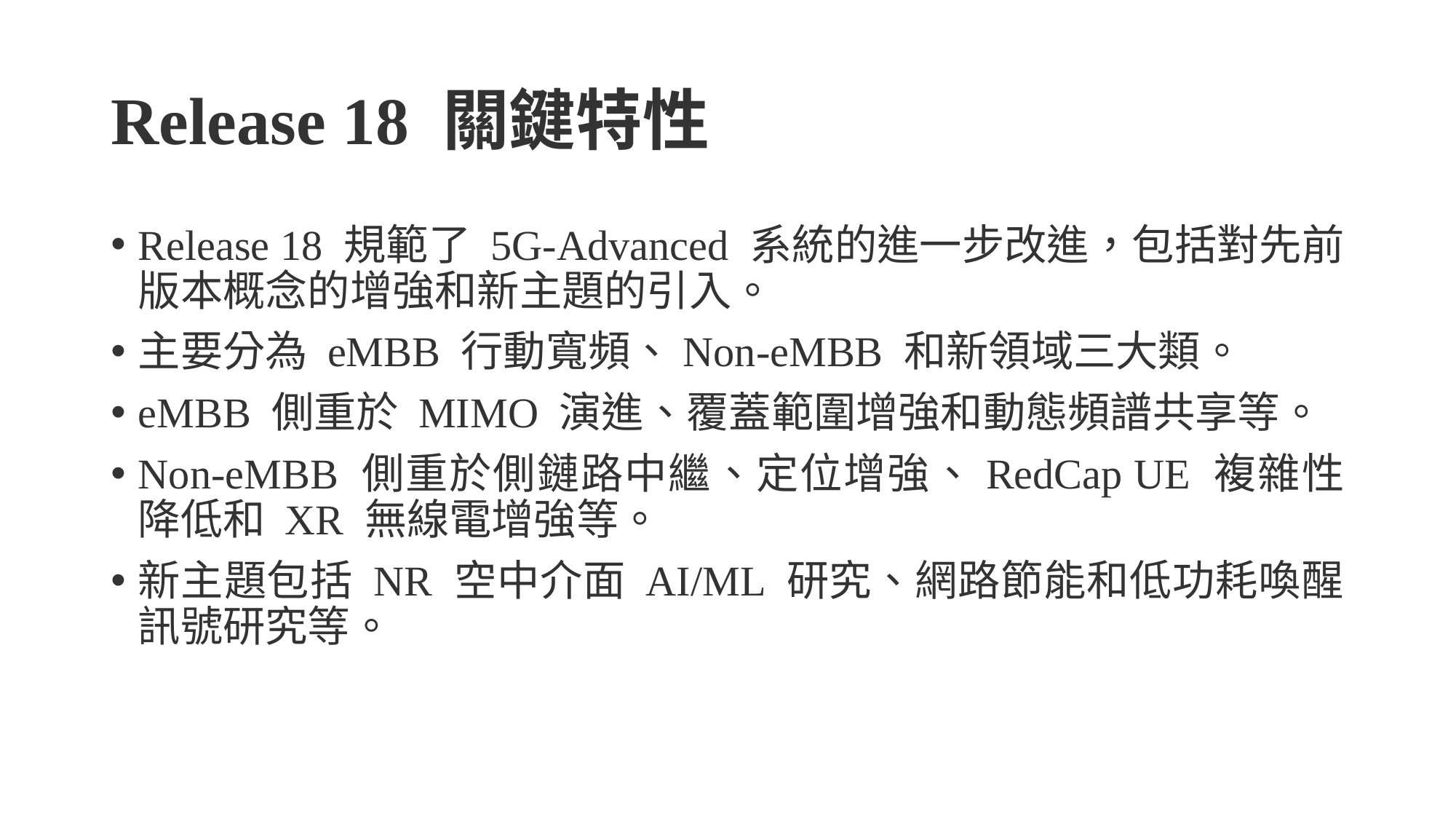

# Release 18 關鍵特性
Release 18 規範了 5G-Advanced 系統的進一步改進，包括對先前版本概念的增強和新主題的引入。
主要分為 eMBB 行動寬頻、Non-eMBB 和新領域三大類。
eMBB 側重於 MIMO 演進、覆蓋範圍增強和動態頻譜共享等。
Non-eMBB 側重於側鏈路中繼、定位增強、RedCap UE 複雜性降低和 XR 無線電增強等。
新主題包括 NR 空中介面 AI/ML 研究、網路節能和低功耗喚醒訊號研究等。